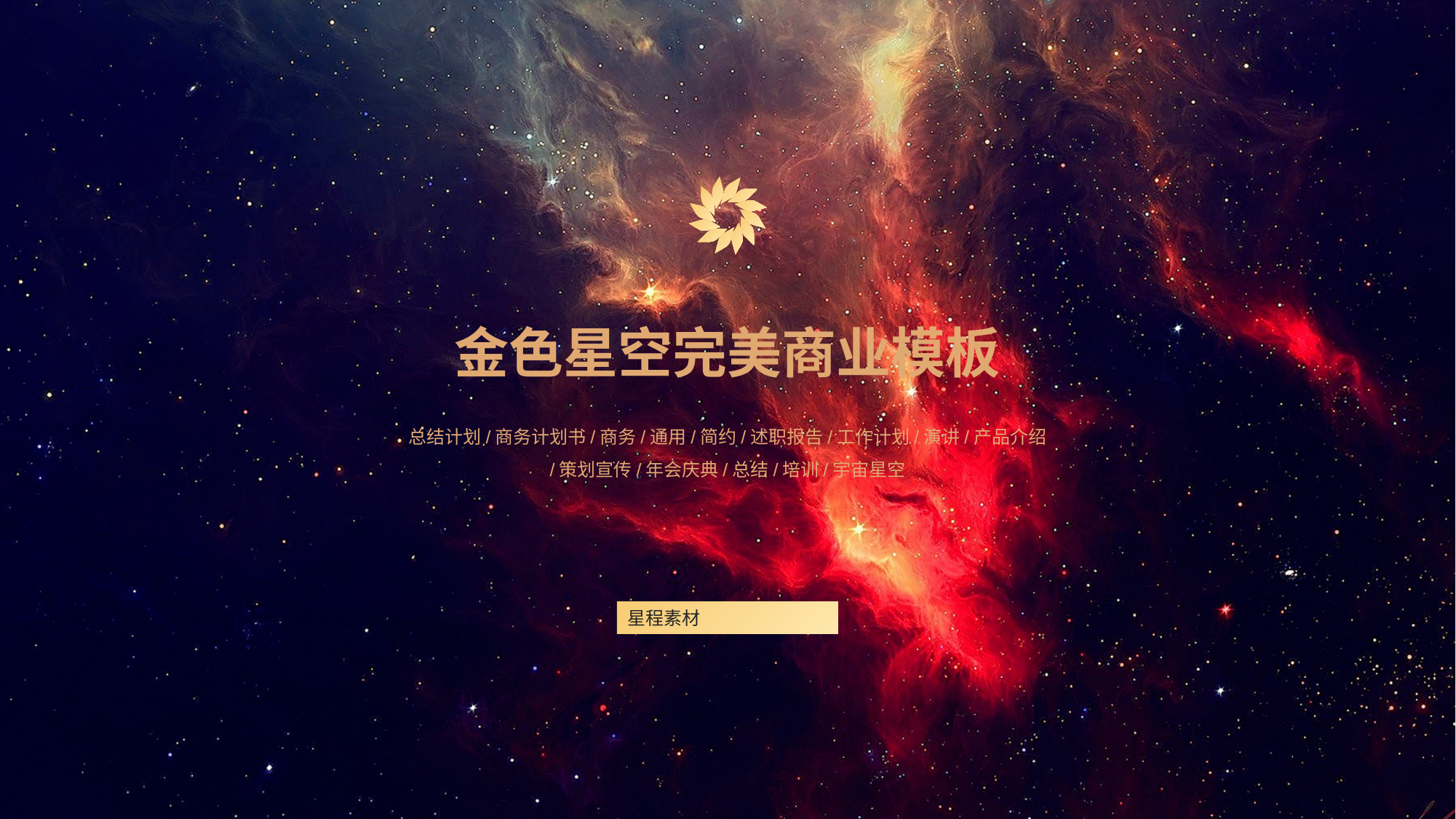

金色星空完美商业模板
总结计划/商务计划书/商务/通用/简约/述职报告/工作计划/演讲/产品介绍/策划宣传/年会庆典/总结/培训/宇宙星空
星程素材